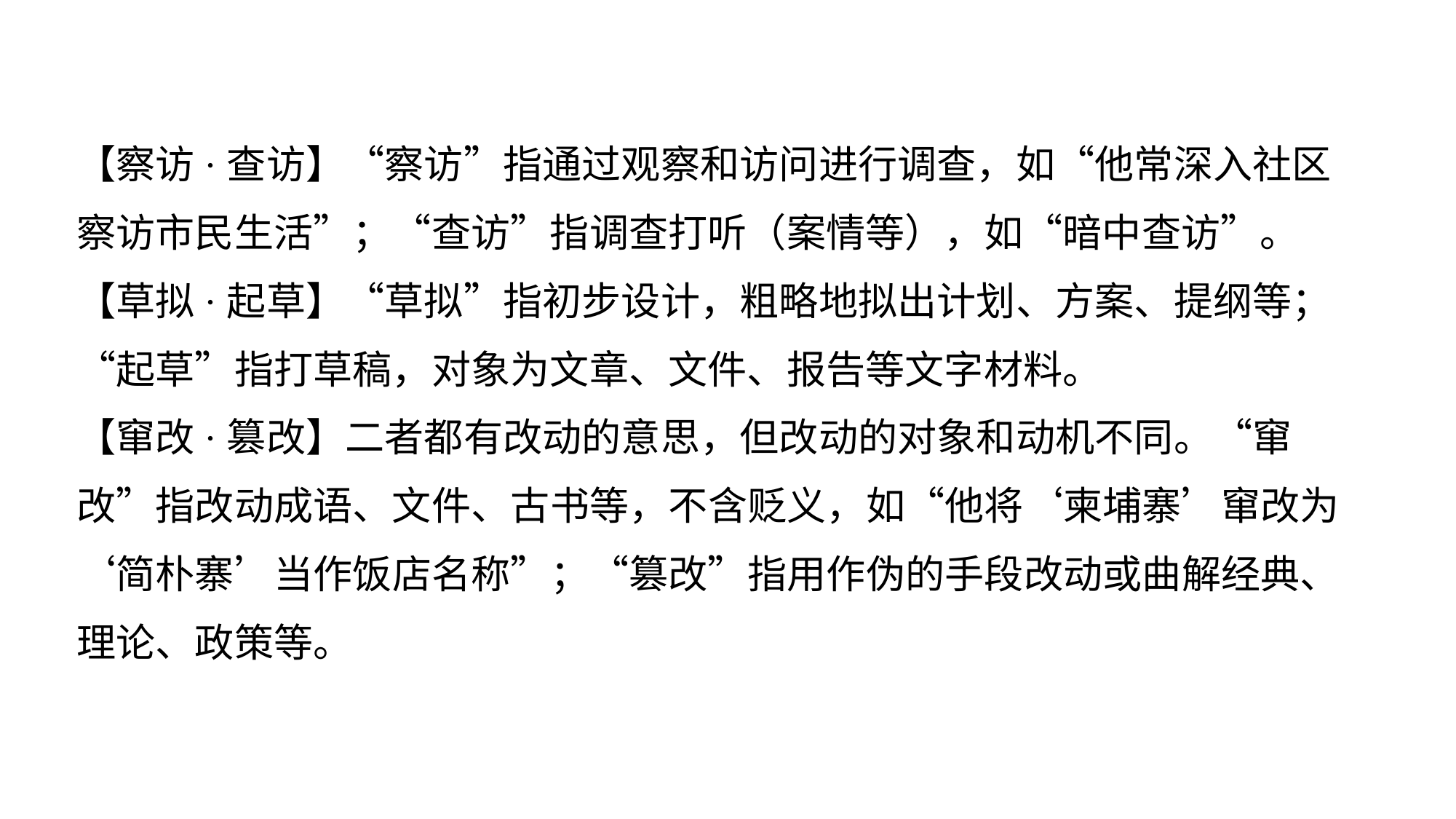

【察访·查访】“察访”指通过观察和访问进行调查，如“他常深入社区察访市民生活”；“查访”指调查打听（案情等），如“暗中查访”。
【草拟·起草】“草拟”指初步设计，粗略地拟出计划、方案、提纲等；“起草”指打草稿，对象为文章、文件、报告等文字材料。
【窜改·篡改】二者都有改动的意思，但改动的对象和动机不同。“窜改”指改动成语、文件、古书等，不含贬义，如“他将‘柬埔寨’窜改为‘简朴寨’当作饭店名称”；“篡改”指用作伪的手段改动或曲解经典、理论、政策等。